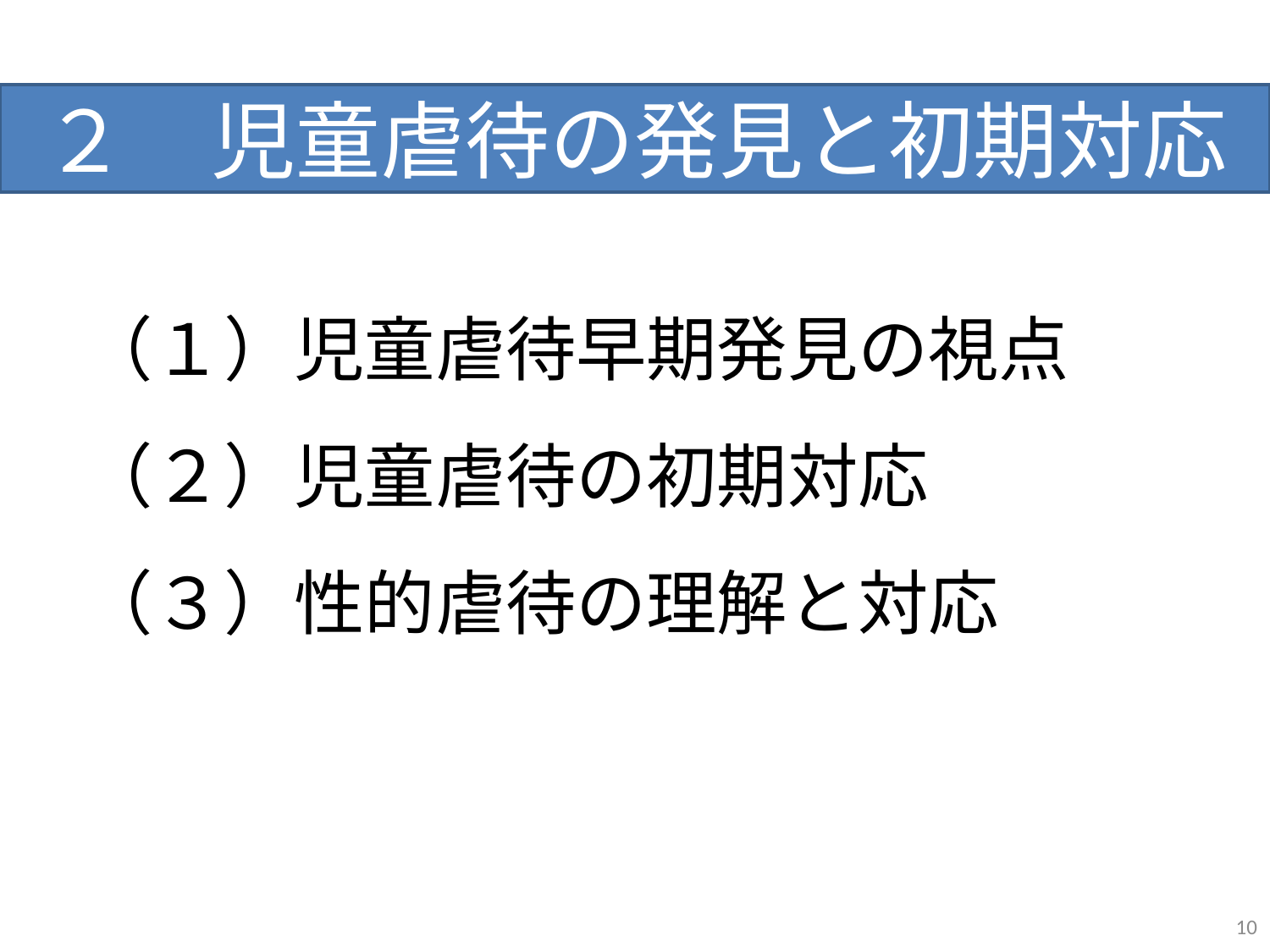

２　児童虐待の発見と初期対応
（１）児童虐待早期発見の視点
（２）児童虐待の初期対応
（３）性的虐待の理解と対応
10